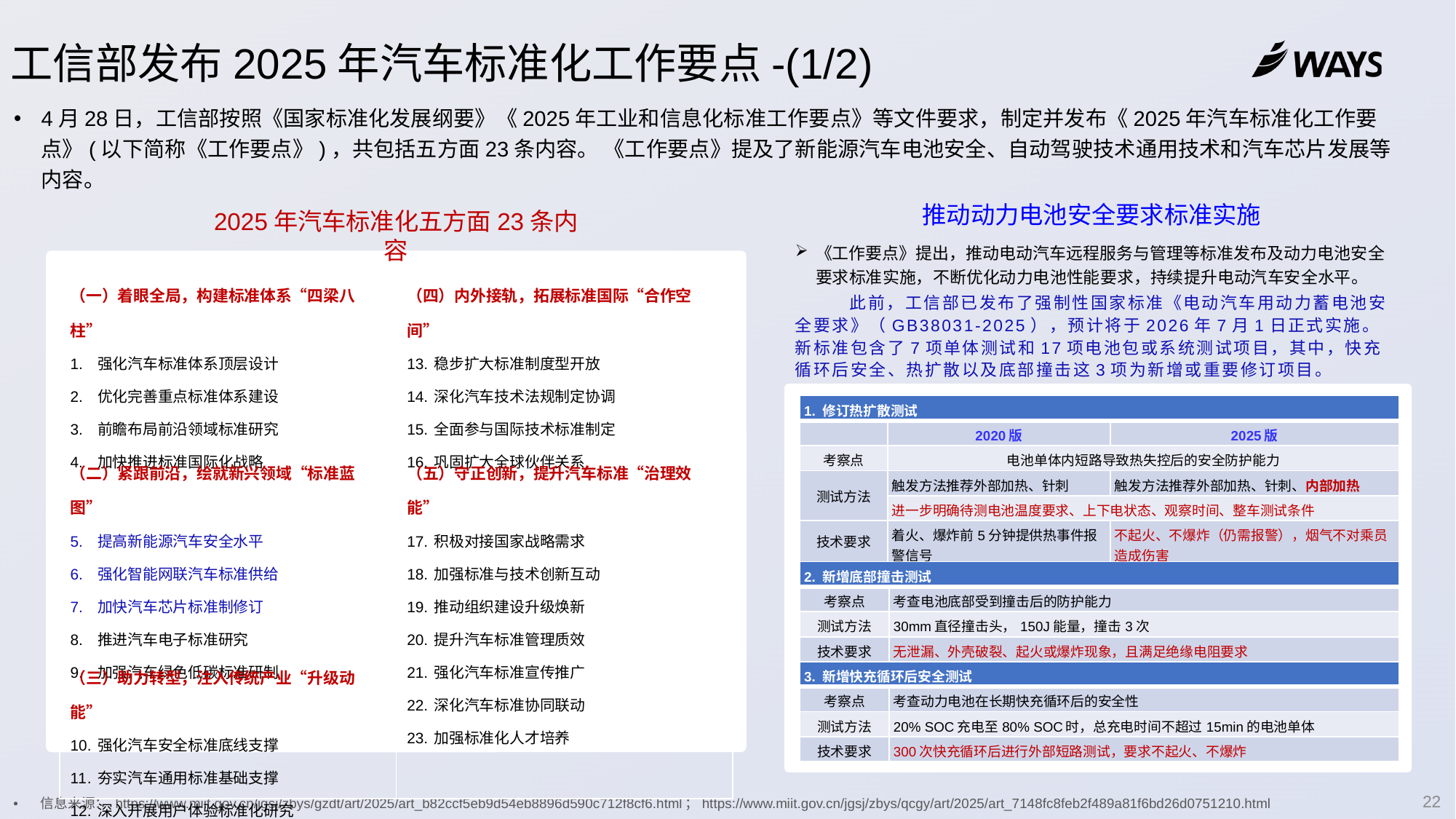

工信部发布2025年汽车标准化工作要点-(1/2)
4月28日，工信部按照《国家标准化发展纲要》《2025年工业和信息化标准工作要点》等文件要求，制定并发布《2025年汽车标准化工作要点》(以下简称《工作要点》)，共包括五方面23条内容。 《工作要点》提及了新能源汽车电池安全、自动驾驶技术通用技术和汽车芯片发展等内容。
推动动力电池安全要求标准实施
2025年汽车标准化五方面23条内容
《工作要点》提出，推动电动汽车远程服务与管理等标准发布及动力电池安全要求标准实施，不断优化动力电池性能要求，持续提升电动汽车安全水平。

| （一）着眼全局，构建标准体系“四梁八柱” 强化汽车标准体系顶层设计 优化完善重点标准体系建设 前瞻布局前沿领域标准研究 加快推进标准国际化战略 | （四）内外接轨，拓展标准国际“合作空间” 稳步扩大标准制度型开放 深化汽车技术法规制定协调 全面参与国际技术标准制定 巩固扩大全球伙伴关系 |
| --- | --- |
| （二）紧跟前沿，绘就新兴领域“标准蓝图” 提高新能源汽车安全水平 强化智能网联汽车标准供给 加快汽车芯片标准制修订 推进汽车电子标准研究 加强汽车绿色低碳标准研制 | （五）守正创新，提升汽车标准“治理效能” 积极对接国家战略需求 加强标准与技术创新互动 推动组织建设升级焕新 提升汽车标准管理质效 强化汽车标准宣传推广 深化汽车标准协同联动 加强标准化人才培养 |
| （三）助力转型，注入传统产业“升级动能” 强化汽车安全标准底线支撑 夯实汽车通用标准基础支撑 深入开展用户体验标准化研究 |  |
此前，工信部已发布了强制性国家标准《电动汽车用动力蓄电池安全要求》（GB38031-2025），预计将于2026年7月1日正式实施。新标准包含了7项单体测试和17项电池包或系统测试项目，其中，快充循环后安全、热扩散以及底部撞击这3项为新增或重要修订项目。

| 1. 修订热扩散测试 |  |  |
| --- | --- | --- |
|  | 2020版 | 2025版 |
| 考察点 | 电池单体内短路导致热失控后的安全防护能力 |  |
| 测试方法 | 触发方法推荐外部加热、针刺 | 触发方法推荐外部加热、针刺、内部加热 |
|  | 进一步明确待测电池温度要求、上下电状态、观察时间、整车测试条件 |  |
| 技术要求 | 着火、爆炸前5分钟提供热事件报警信号 | 不起火、不爆炸（仍需报警），烟气不对乘员造成伤害 |
| 2. 新增底部撞击测试 |  |
| --- | --- |
| 考察点 | 考查电池底部受到撞击后的防护能力 |
| 测试方法 | 30mm直径撞击头，150J能量，撞击3次 |
| 技术要求 | 无泄漏、外壳破裂、起火或爆炸现象，且满足绝缘电阻要求 |
| 3. 新增快充循环后安全测试 |  |
| --- | --- |
| 考察点 | 考查动力电池在长期快充循环后的安全性 |
| 测试方法 | 20% SOC充电至80% SOC时，总充电时间不超过15min的电池单体 |
| 技术要求 | 300次快充循环后进行外部短路测试，要求不起火、不爆炸 |
22
信息来源： https://www.miit.gov.cn/jgsj/zbys/gzdt/art/2025/art_b82ccf5eb9d54eb8896d590c712f8cf6.html；https://www.miit.gov.cn/jgsj/zbys/qcgy/art/2025/art_7148fc8feb2f489a81f6bd26d0751210.html